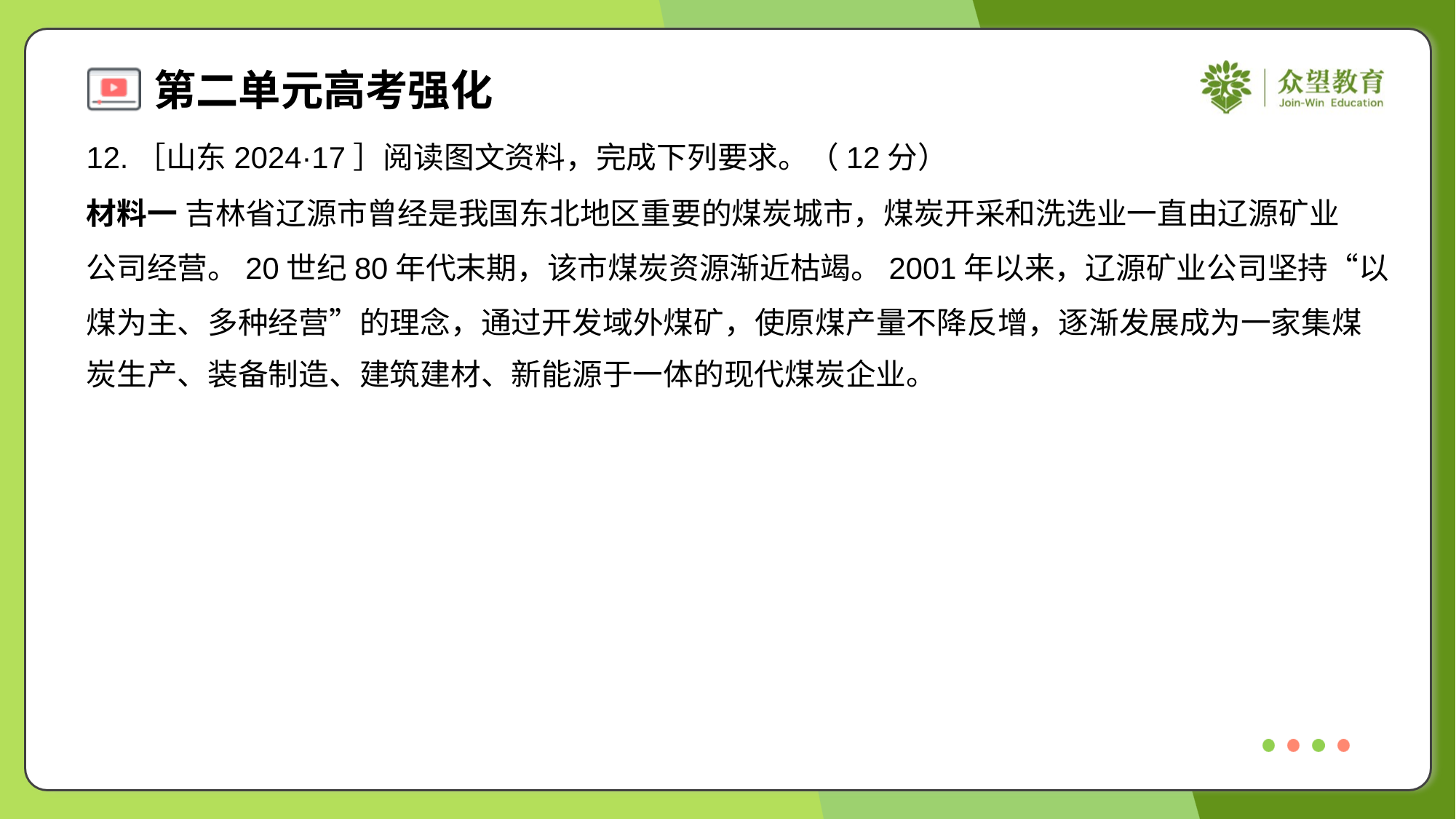

12.［山东2024·17］阅读图文资料，完成下列要求。（12分）
材料一 吉林省辽源市曾经是我国东北地区重要的煤炭城市，煤炭开采和洗选业一直由辽源矿业
公司经营。20世纪80年代末期，该市煤炭资源渐近枯竭。2001年以来，辽源矿业公司坚持“以
煤为主、多种经营”的理念，通过开发域外煤矿，使原煤产量不降反增，逐渐发展成为一家集煤
炭生产、装备制造、建筑建材、新能源于一体的现代煤炭企业。